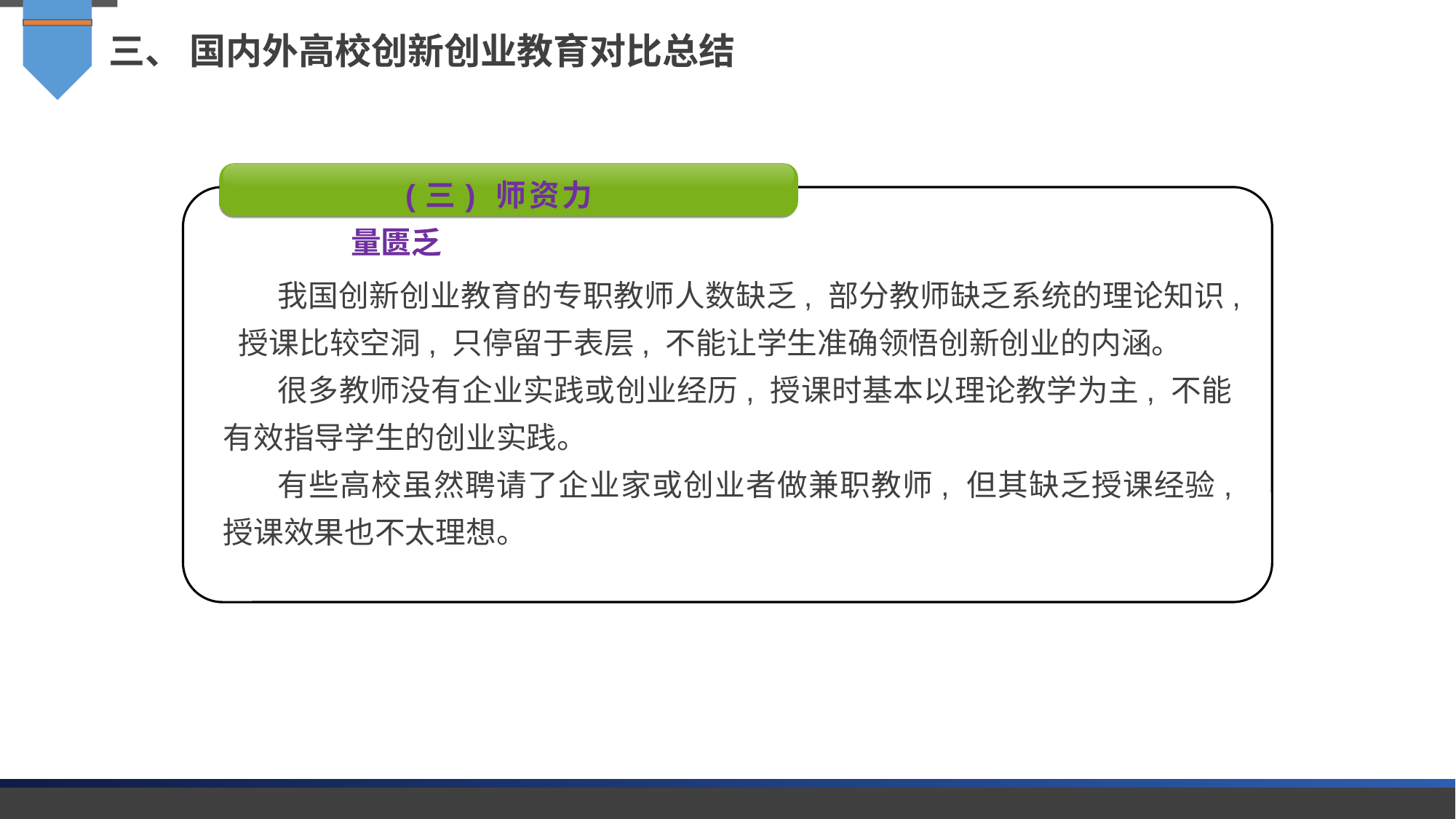

三、 国内外高校创新创业教育对比总结
(三) 师资力量匮乏

我国创新创业教育的专职教师人数缺乏, 部分教师缺乏系统的理论知识, 授课比较空洞, 只停留于表层, 不能让学生准确领悟创新创业的内涵。
很多教师没有企业实践或创业经历, 授课时基本以理论教学为主, 不能有效指导学生的创业实践。
有些高校虽然聘请了企业家或创业者做兼职教师, 但其缺乏授课经验, 授课效果也不太理想。